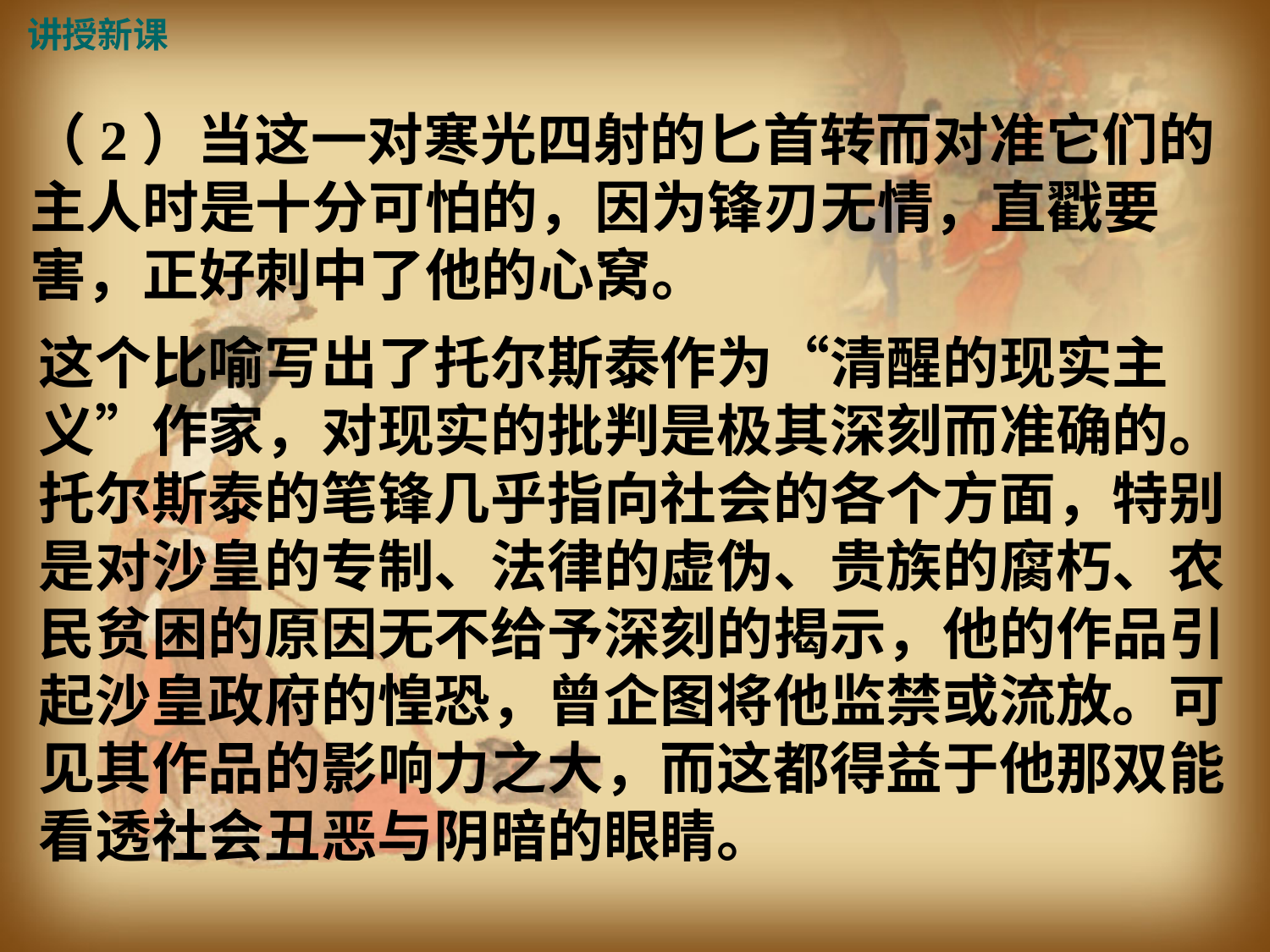

讲授新课
（2）当这一对寒光四射的匕首转而对准它们的主人时是十分可怕的，因为锋刃无情，直戳要害，正好刺中了他的心窝。
这个比喻写出了托尔斯泰作为“清醒的现实主义”作家，对现实的批判是极其深刻而准确的。托尔斯泰的笔锋几乎指向社会的各个方面，特别是对沙皇的专制、法律的虚伪、贵族的腐朽、农民贫困的原因无不给予深刻的揭示，他的作品引起沙皇政府的惶恐，曾企图将他监禁或流放。可见其作品的影响力之大，而这都得益于他那双能看透社会丑恶与阴暗的眼睛。